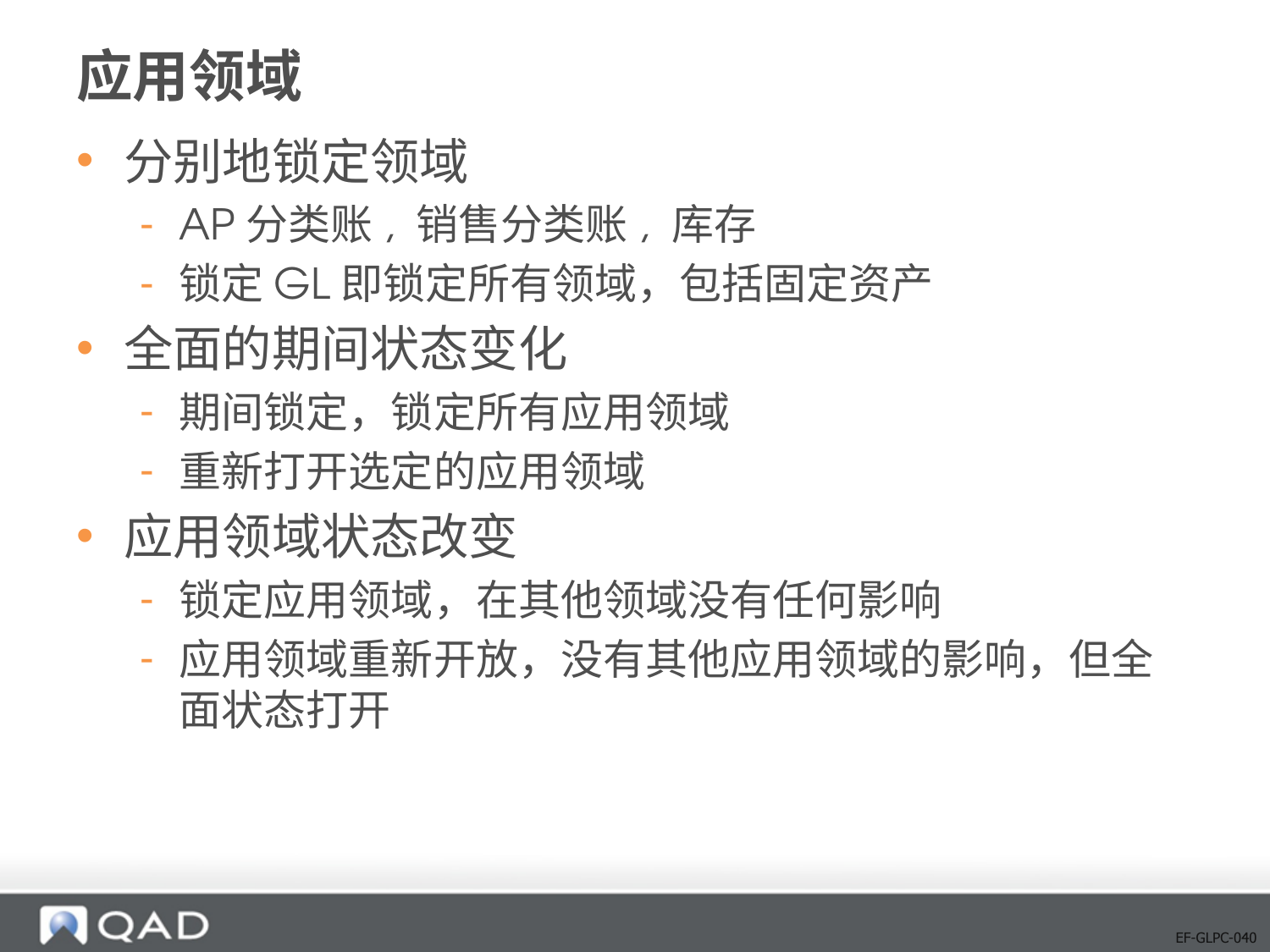

# 应用领域
分别地锁定领域
AP分类账, 销售分类账, 库存
锁定GL即锁定所有领域，包括固定资产
全面的期间状态变化
期间锁定，锁定所有应用领域
重新打开选定的应用领域
应用领域状态改变
锁定应用领域，在其他领域没有任何影响
应用领域重新开放，没有其他应用领域的影响，但全面状态打开
EF-GLPC-040